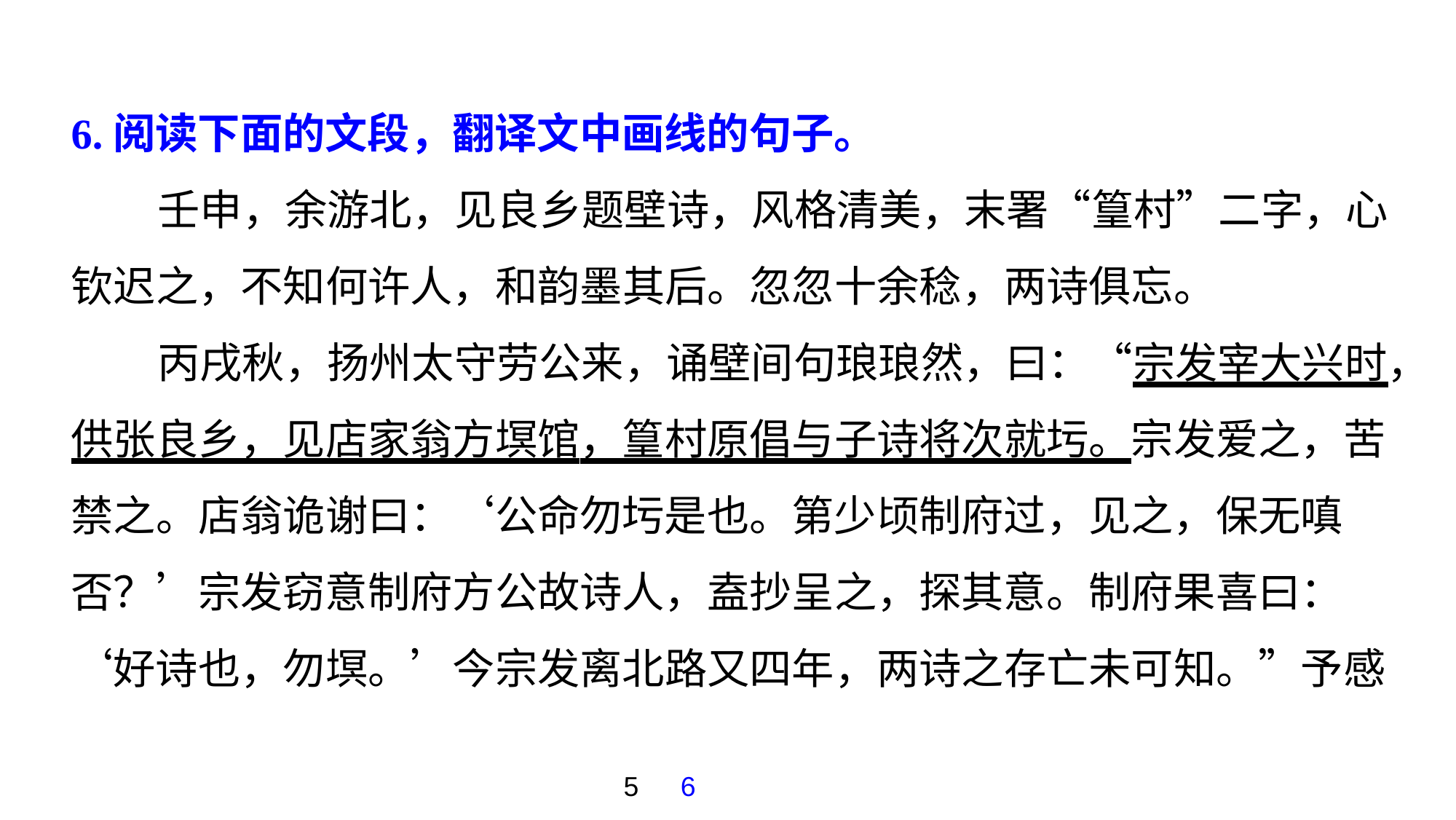

6.阅读下面的文段，翻译文中画线的句子。
壬申，余游北，见良乡题壁诗，风格清美，末署“篁村”二字，心钦迟之，不知何许人，和韵墨其后。忽忽十余稔，两诗俱忘。
丙戌秋，扬州太守劳公来，诵壁间句琅琅然，曰：“宗发宰大兴时，供张良乡，见店家翁方塓馆，篁村原倡与子诗将次就圬。宗发爱之，苦禁之。店翁诡谢曰：‘公命勿圬是也。第少顷制府过，见之，保无嗔否？’宗发窃意制府方公故诗人，盍抄呈之，探其意。制府果喜曰：‘好诗也，勿塓。’今宗发离北路又四年，两诗之存亡未可知。”予感
5
6